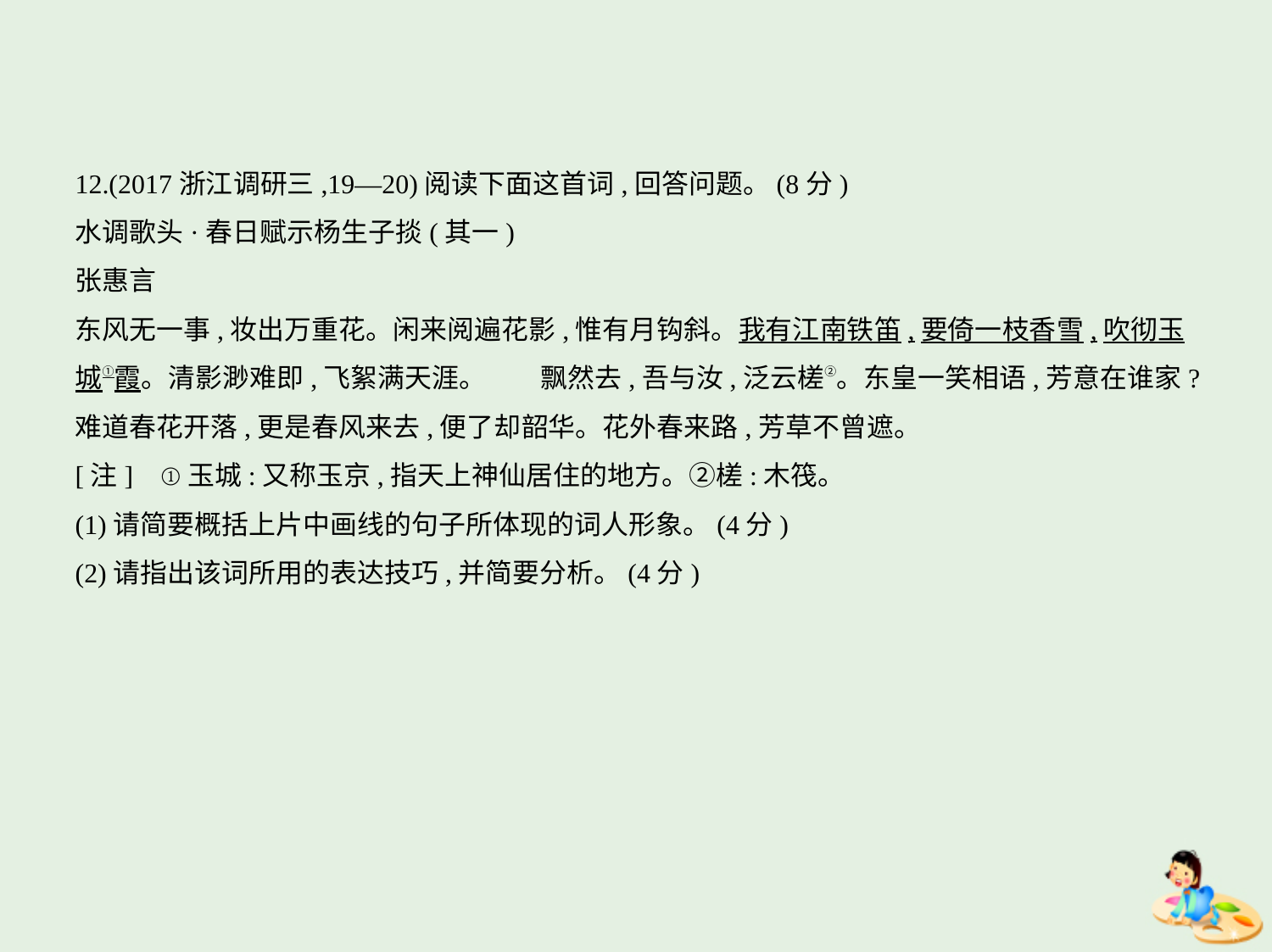

12.(2017浙江调研三,19—20)阅读下面这首词,回答问题。(8分)
水调歌头·春日赋示杨生子掞(其一)
张惠言
东风无一事,妆出万重花。闲来阅遍花影,惟有月钩斜。我有江南铁笛,要倚一枝香雪,吹彻玉
城①霞。清影渺难即,飞絮满天涯。　　飘然去,吾与汝,泛云槎②。东皇一笑相语,芳意在谁家?
难道春花开落,更是春风来去,便了却韶华。花外春来路,芳草不曾遮。
[注]    ①玉城:又称玉京,指天上神仙居住的地方。②槎:木筏。
(1)请简要概括上片中画线的句子所体现的词人形象。(4分)
(2)请指出该词所用的表达技巧,并简要分析。(4分)